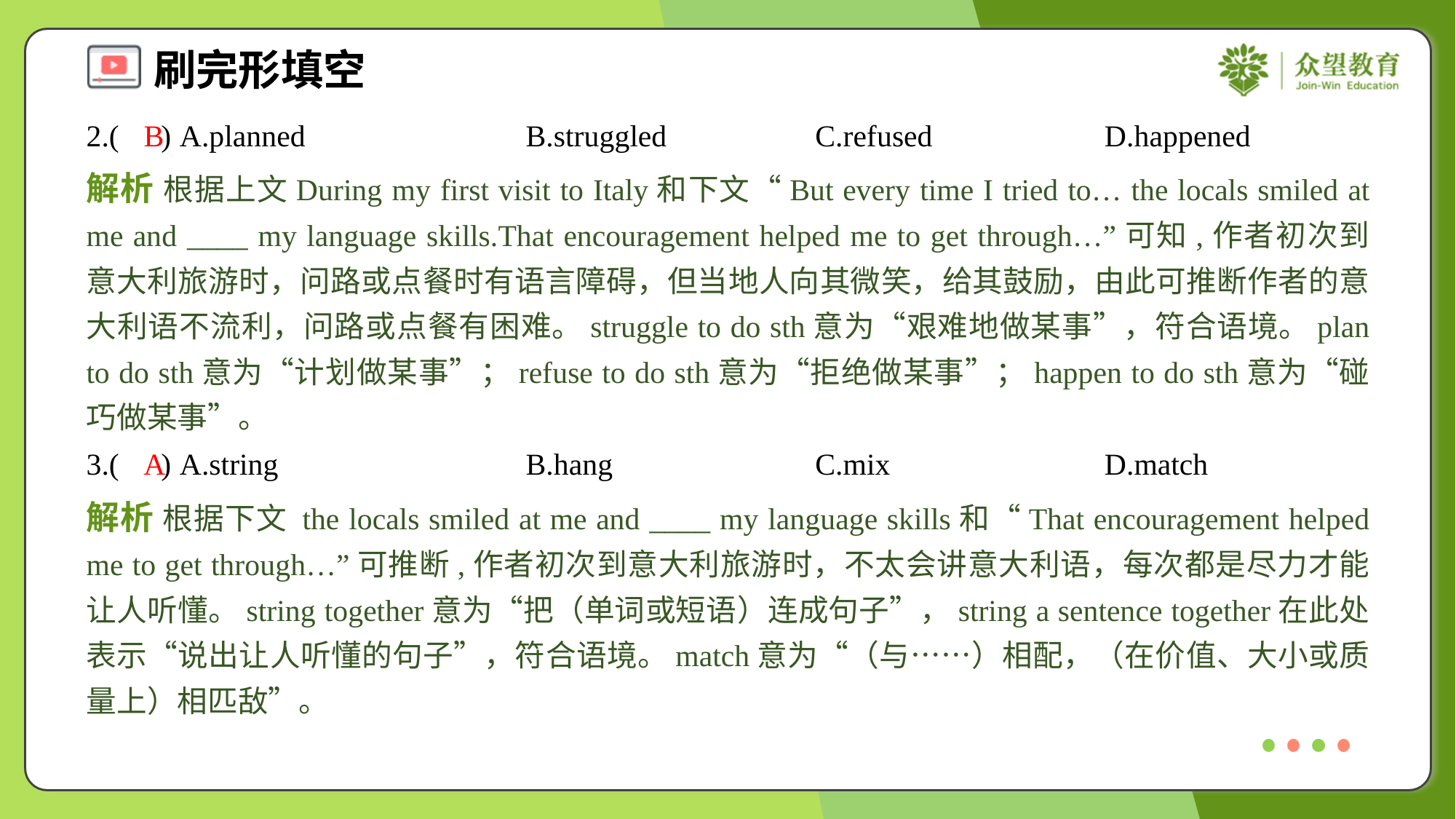

2.(     ) A.planned	B.struggled	C.refused	D.happened
B
解析 根据上文During my first visit to Italy和下文“But every time I tried to… the locals smiled at me and ____ my language skills.That encouragement helped me to get through…”可知,作者初次到意大利旅游时，问路或点餐时有语言障碍，但当地人向其微笑，给其鼓励，由此可推断作者的意大利语不流利，问路或点餐有困难。struggle to do sth意为“艰难地做某事”，符合语境。plan to do sth意为“计划做某事”；refuse to do sth意为“拒绝做某事”；happen to do sth意为“碰巧做某事”。
3.(     ) A.string	B.hang	C.mix	D.match
A
解析 根据下文 the locals smiled at me and ____ my language skills和“That encouragement helped me to get through…”可推断,作者初次到意大利旅游时，不太会讲意大利语，每次都是尽力才能让人听懂。string together意为“把（单词或短语）连成句子”，string a sentence together在此处表示“说出让人听懂的句子”，符合语境。match意为“（与……）相配，（在价值、大小或质量上）相匹敌”。